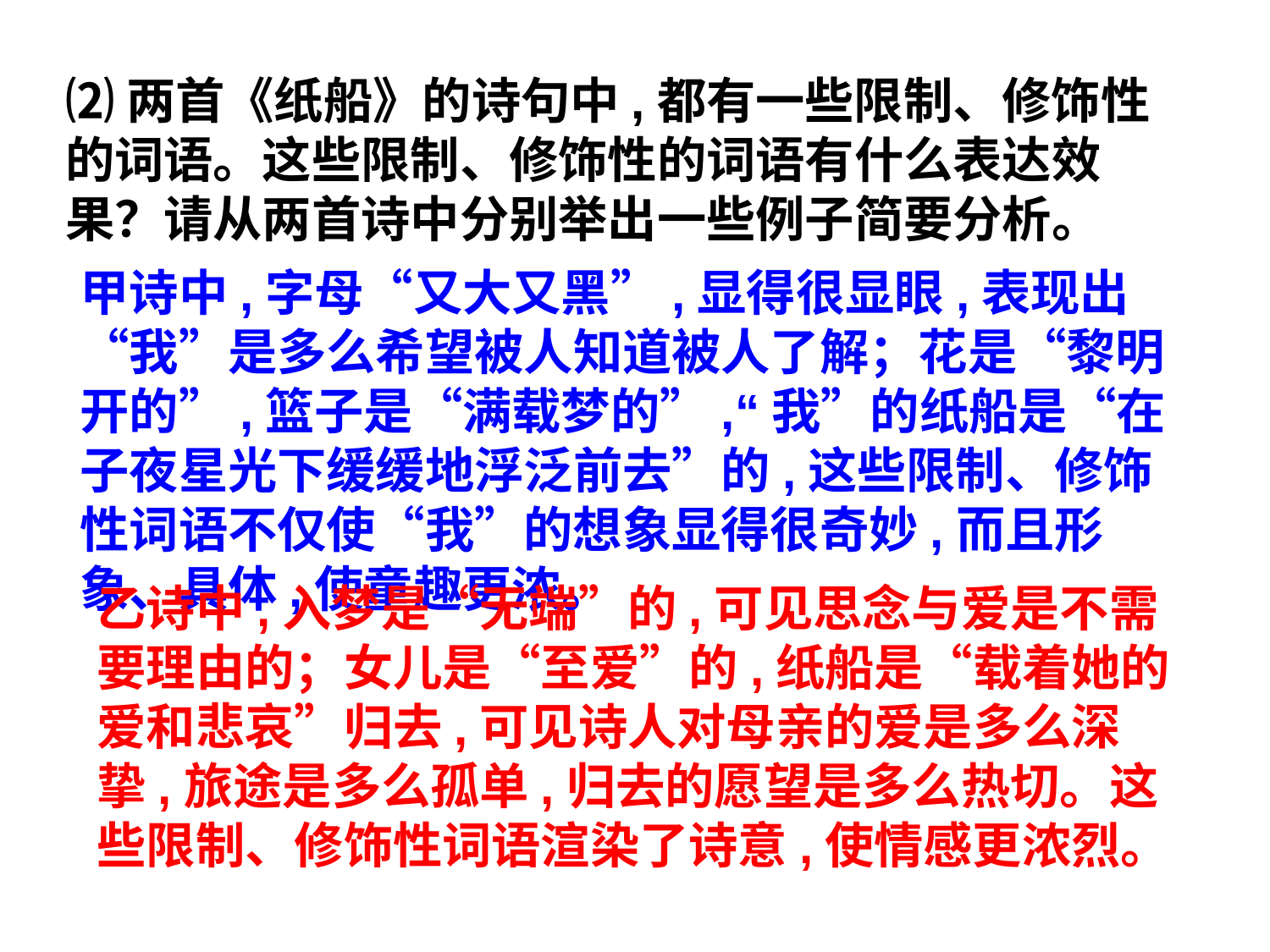

⑵两首《纸船》的诗句中,都有一些限制、修饰性的词语。这些限制、修饰性的词语有什么表达效果？请从两首诗中分别举出一些例子简要分析。
甲诗中,字母“又大又黑”,显得很显眼,表现出“我”是多么希望被人知道被人了解；花是“黎明开的”,篮子是“满载梦的”,“我”的纸船是“在子夜星光下缓缓地浮泛前去”的,这些限制、修饰性词语不仅使“我”的想象显得很奇妙,而且形象、具体,使童趣更浓。
乙诗中,入梦是“无端”的,可见思念与爱是不需要理由的；女儿是“至爱”的,纸船是“载着她的爱和悲哀”归去,可见诗人对母亲的爱是多么深挚,旅途是多么孤单,归去的愿望是多么热切。这些限制、修饰性词语渲染了诗意,使情感更浓烈。